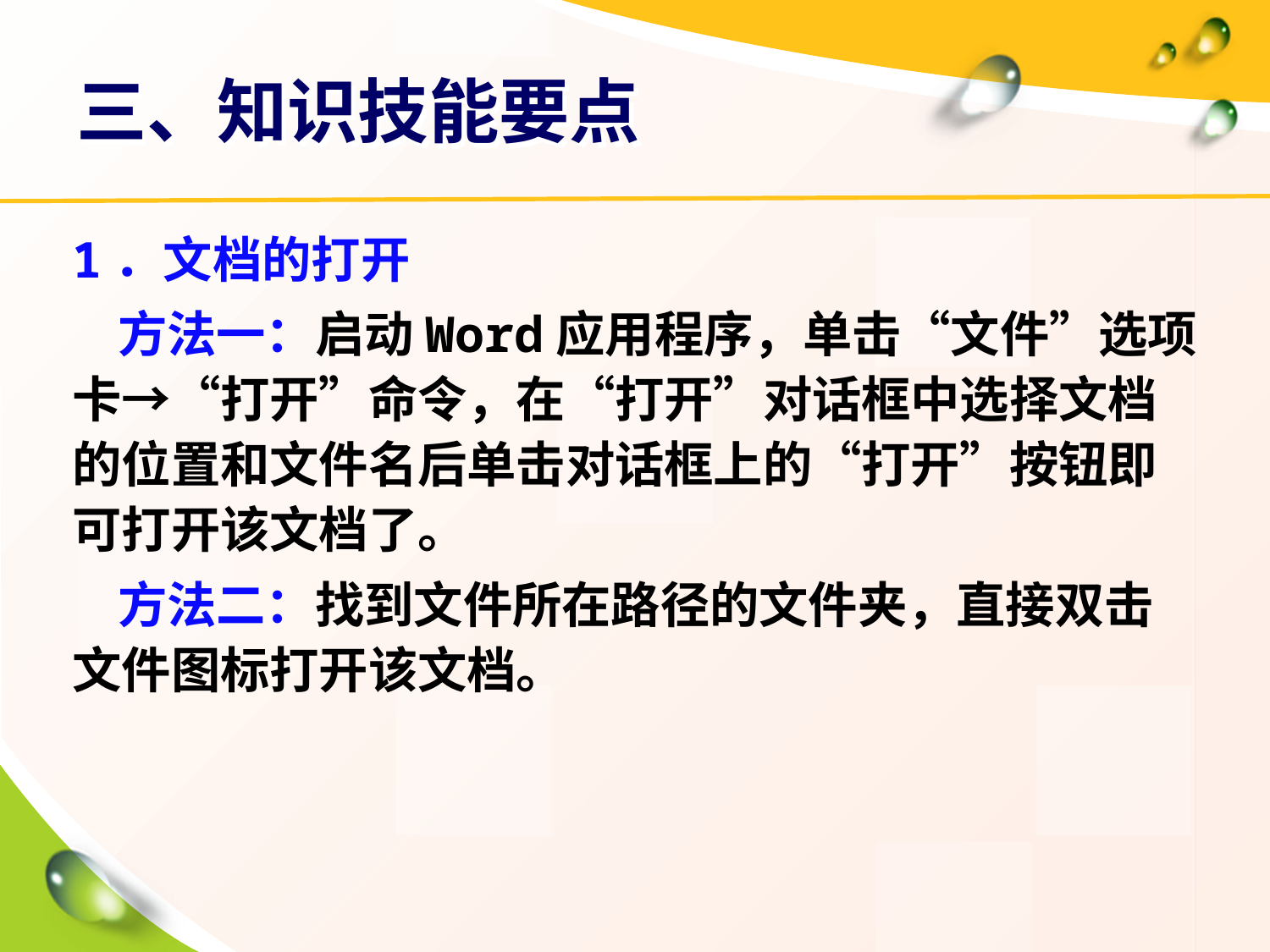

# 三、知识技能要点
1．文档的打开
   方法一：启动Word应用程序，单击“文件”选项卡→“打开”命令，在“打开”对话框中选择文档的位置和文件名后单击对话框上的“打开”按钮即可打开该文档了。
   方法二：找到文件所在路径的文件夹，直接双击文件图标打开该文档。